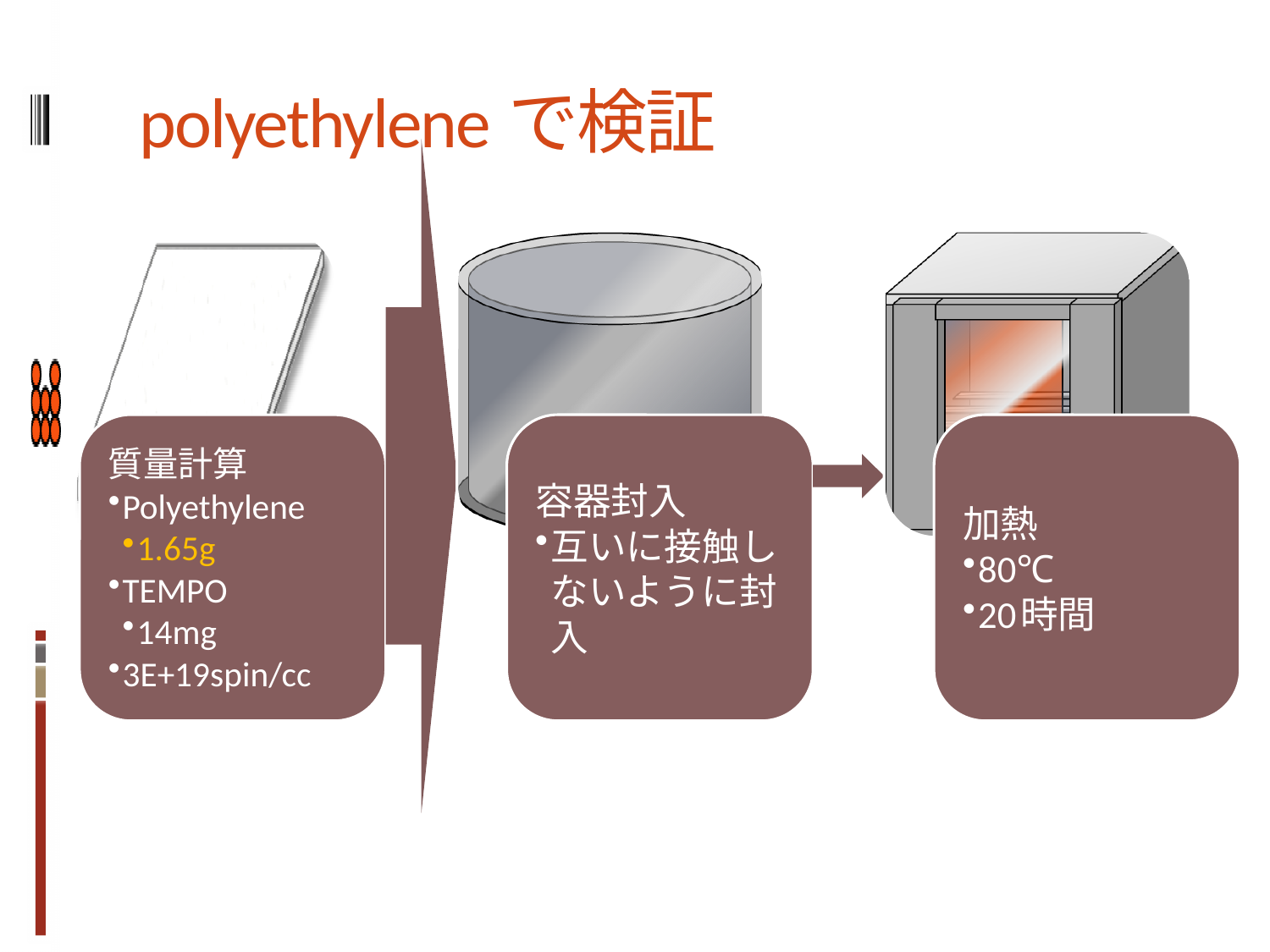

# polyethyleneで検証
質量計算
Polyethylene
TEMPO
容器封入
互いに接触しないように封入
加熱
80℃
20時間
1.65g
14mg
3E+19spin/cc